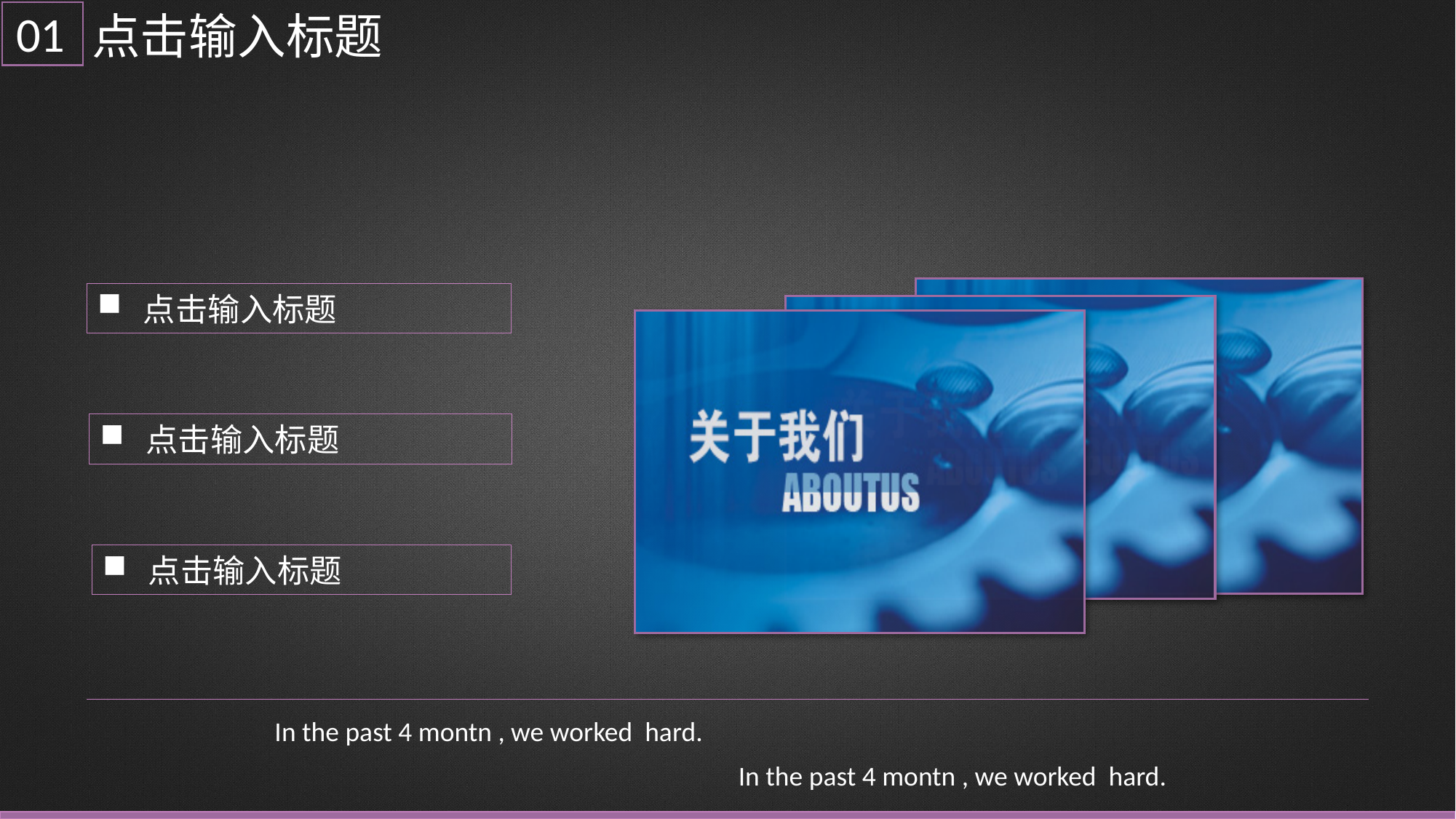

01
点击输入标题

点击输入标题

点击输入标题
点击输入标题
In the past 4 montn , we worked  hard.
In the past 4 montn , we worked  hard.